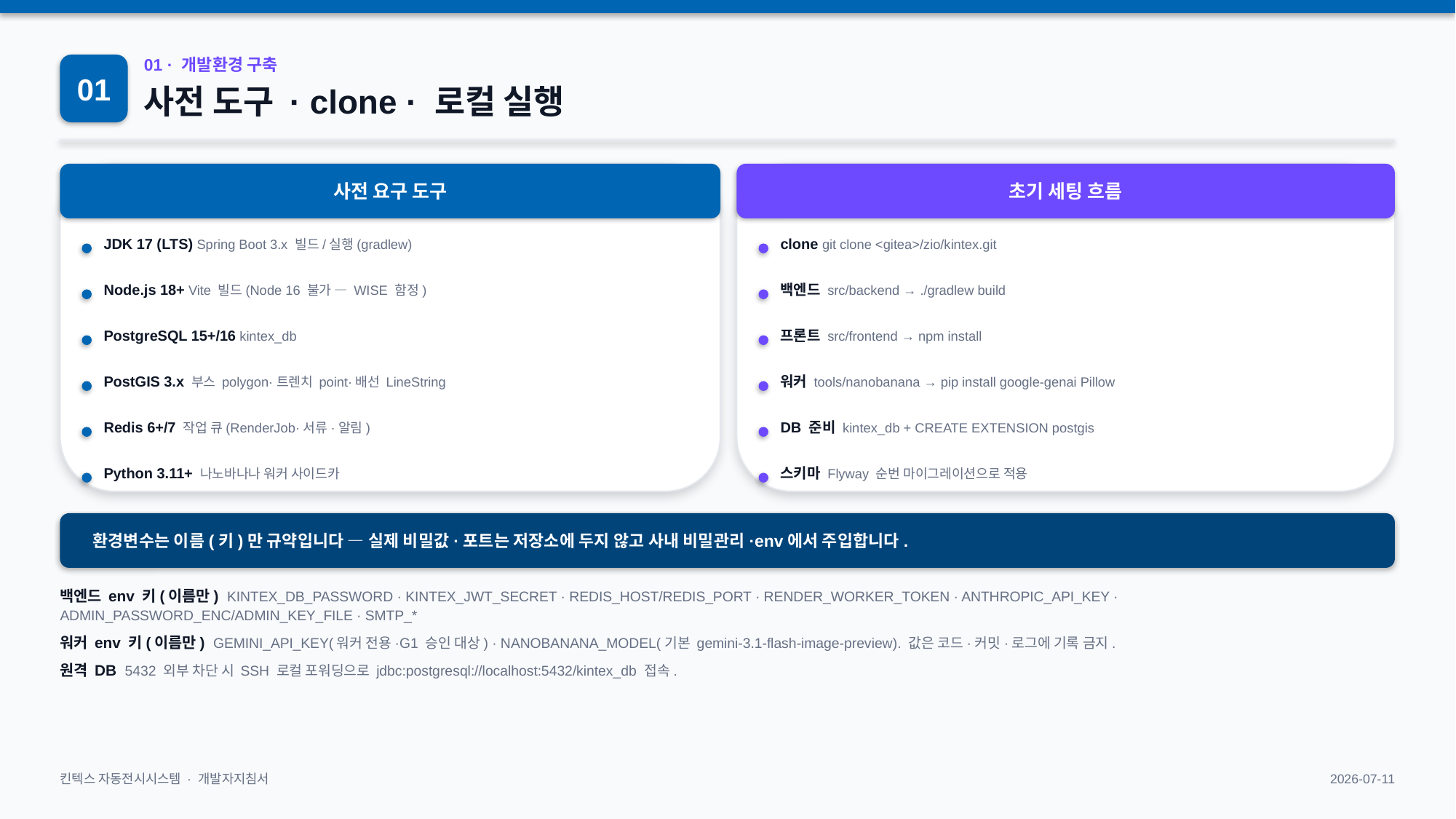

01
01 · 개발환경 구축
사전 도구 · clone · 로컬 실행

사전 요구 도구

초기 세팅 흐름
JDK 17 (LTS) Spring Boot 3.x 빌드/실행(gradlew)
clone git clone <gitea>/zio/kintex.git

Node.js 18+ Vite 빌드(Node 16 불가 — WISE 함정)
백엔드 src/backend → ./gradlew build

PostgreSQL 15+/16 kintex_db
프론트 src/frontend → npm install

PostGIS 3.x 부스 polygon·트렌치 point·배선 LineString
워커 tools/nanobanana → pip install google-genai Pillow

Redis 6+/7 작업 큐(RenderJob·서류·알림)
DB 준비 kintex_db + CREATE EXTENSION postgis

Python 3.11+ 나노바나나 워커 사이드카
스키마 Flyway 순번 마이그레이션으로 적용

환경변수는 이름(키)만 규약입니다 — 실제 비밀값·포트는 저장소에 두지 않고 사내 비밀관리·env에서 주입합니다.
백엔드 env 키(이름만)  KINTEX_DB_PASSWORD · KINTEX_JWT_SECRET · REDIS_HOST/REDIS_PORT · RENDER_WORKER_TOKEN · ANTHROPIC_API_KEY · ADMIN_PASSWORD_ENC/ADMIN_KEY_FILE · SMTP_*
워커 env 키(이름만)  GEMINI_API_KEY(워커 전용·G1 승인 대상) · NANOBANANA_MODEL(기본 gemini-3.1-flash-image-preview). 값은 코드·커밋·로그에 기록 금지.
원격 DB  5432 외부 차단 시 SSH 로컬 포워딩으로 jdbc:postgresql://localhost:5432/kintex_db 접속.
킨텍스 자동전시시스템 · 개발자지침서
2026-07-11